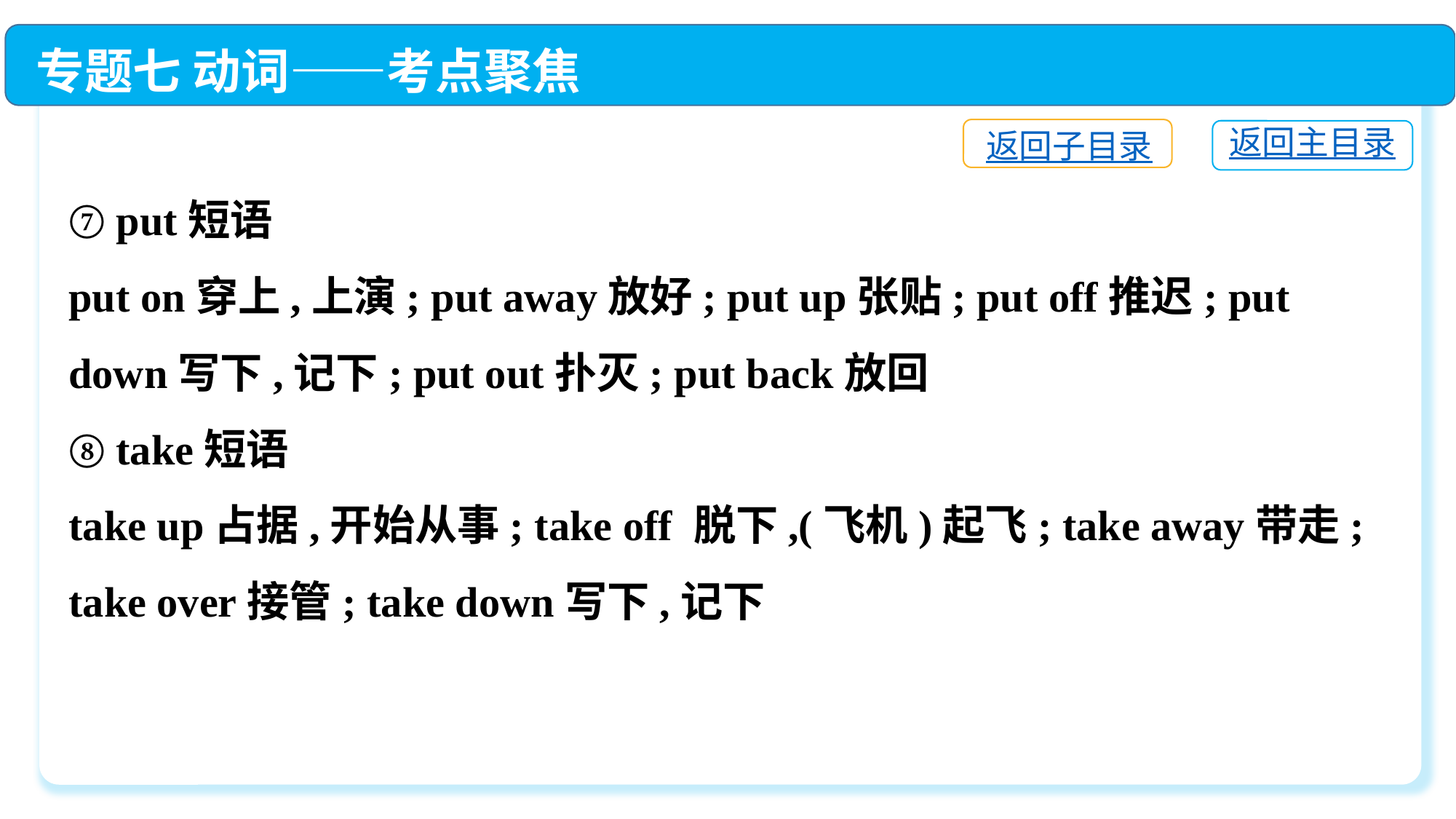

专题七 动词——考点聚焦

返回子目录
返回主目录
⑦ put短语
put on穿上,上演; put away放好; put up张贴; put off推迟; put down写下,记下; put out扑灭; put back放回
⑧ take短语
take up占据,开始从事; take off 脱下,(飞机)起飞; take away带走; take over接管; take down写下,记下